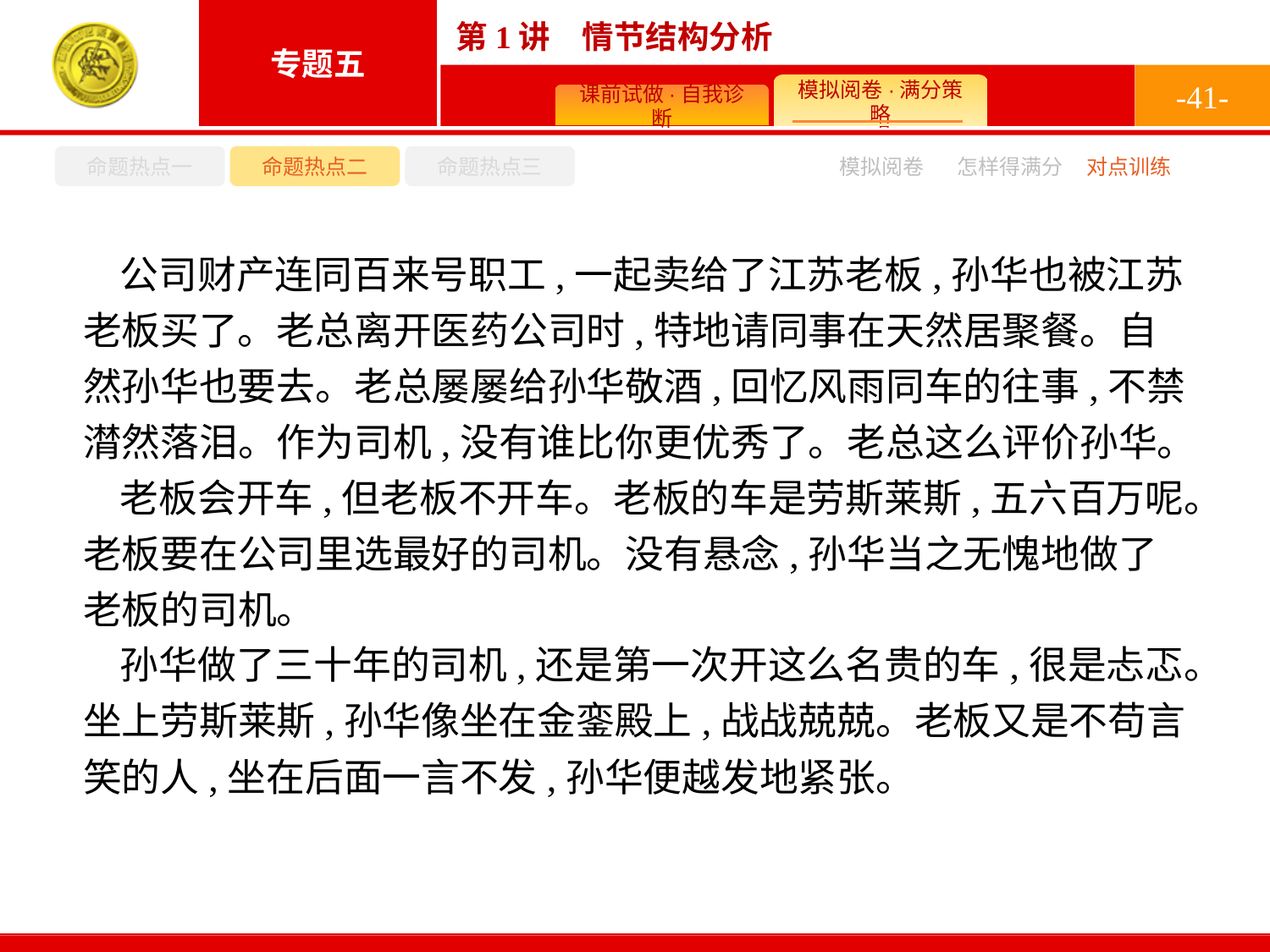

-41-
命题热点一
命题热点二
命题热点三
怎样得满分
模拟阅卷
对点训练
公司财产连同百来号职工,一起卖给了江苏老板,孙华也被江苏老板买了。老总离开医药公司时,特地请同事在天然居聚餐。自然孙华也要去。老总屡屡给孙华敬酒,回忆风雨同车的往事,不禁潸然落泪。作为司机,没有谁比你更优秀了。老总这么评价孙华。
老板会开车,但老板不开车。老板的车是劳斯莱斯,五六百万呢。老板要在公司里选最好的司机。没有悬念,孙华当之无愧地做了老板的司机。
孙华做了三十年的司机,还是第一次开这么名贵的车,很是忐忑。坐上劳斯莱斯,孙华像坐在金銮殿上,战战兢兢。老板又是不苟言笑的人,坐在后面一言不发,孙华便越发地紧张。